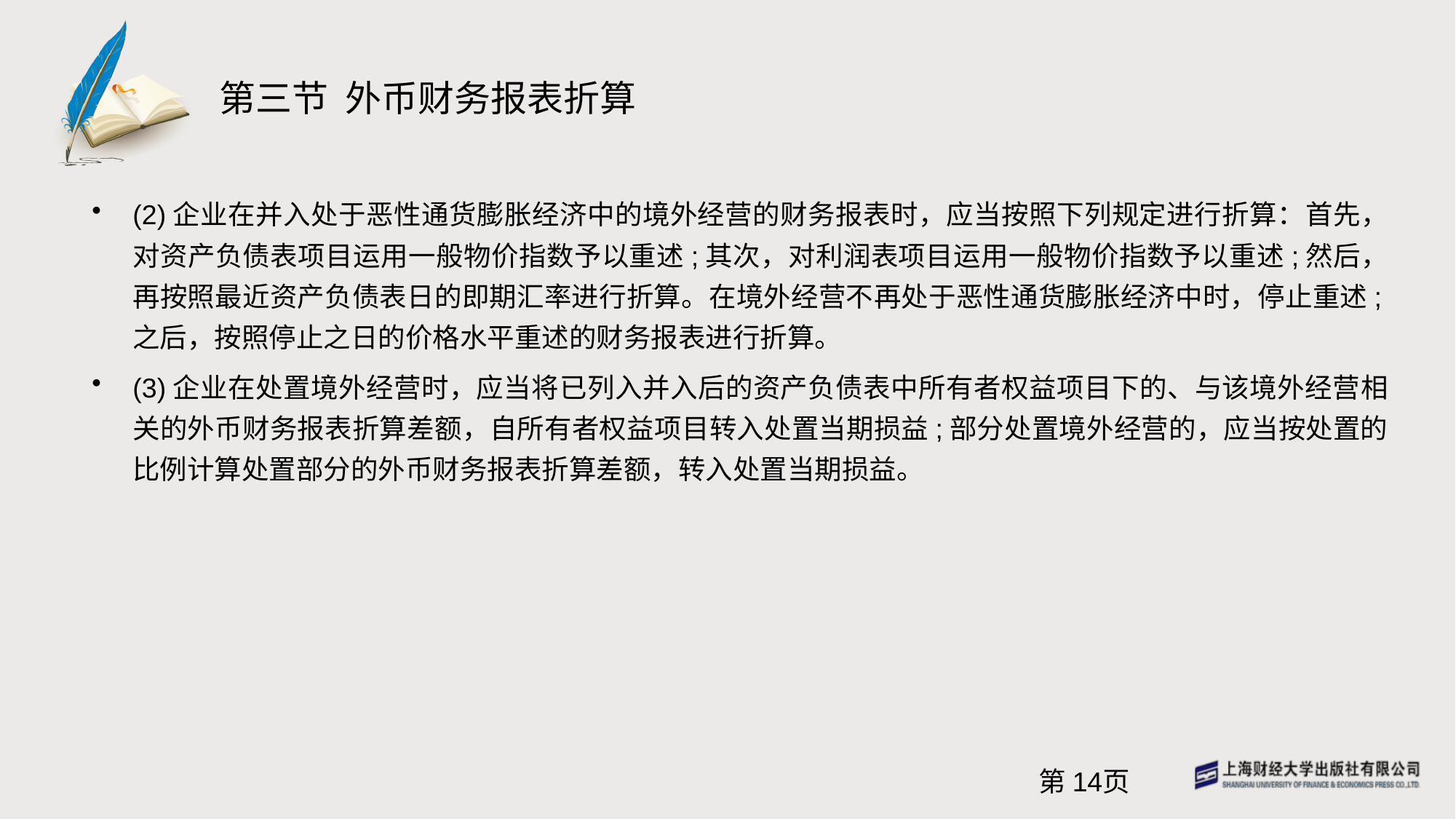

# 第三节  外币财务报表折算
(2)企业在并入处于恶性通货膨胀经济中的境外经营的财务报表时，应当按照下列规定进行折算：首先，对资产负债表项目运用一般物价指数予以重述;其次，对利润表项目运用一般物价指数予以重述;然后，再按照最近资产负债表日的即期汇率进行折算。在境外经营不再处于恶性通货膨胀经济中时，停止重述;之后，按照停止之日的价格水平重述的财务报表进行折算。
(3)企业在处置境外经营时，应当将已列入并入后的资产负债表中所有者权益项目下的、与该境外经营相关的外币财务报表折算差额，自所有者权益项目转入处置当期损益;部分处置境外经营的，应当按处置的比例计算处置部分的外币财务报表折算差额，转入处置当期损益。

14